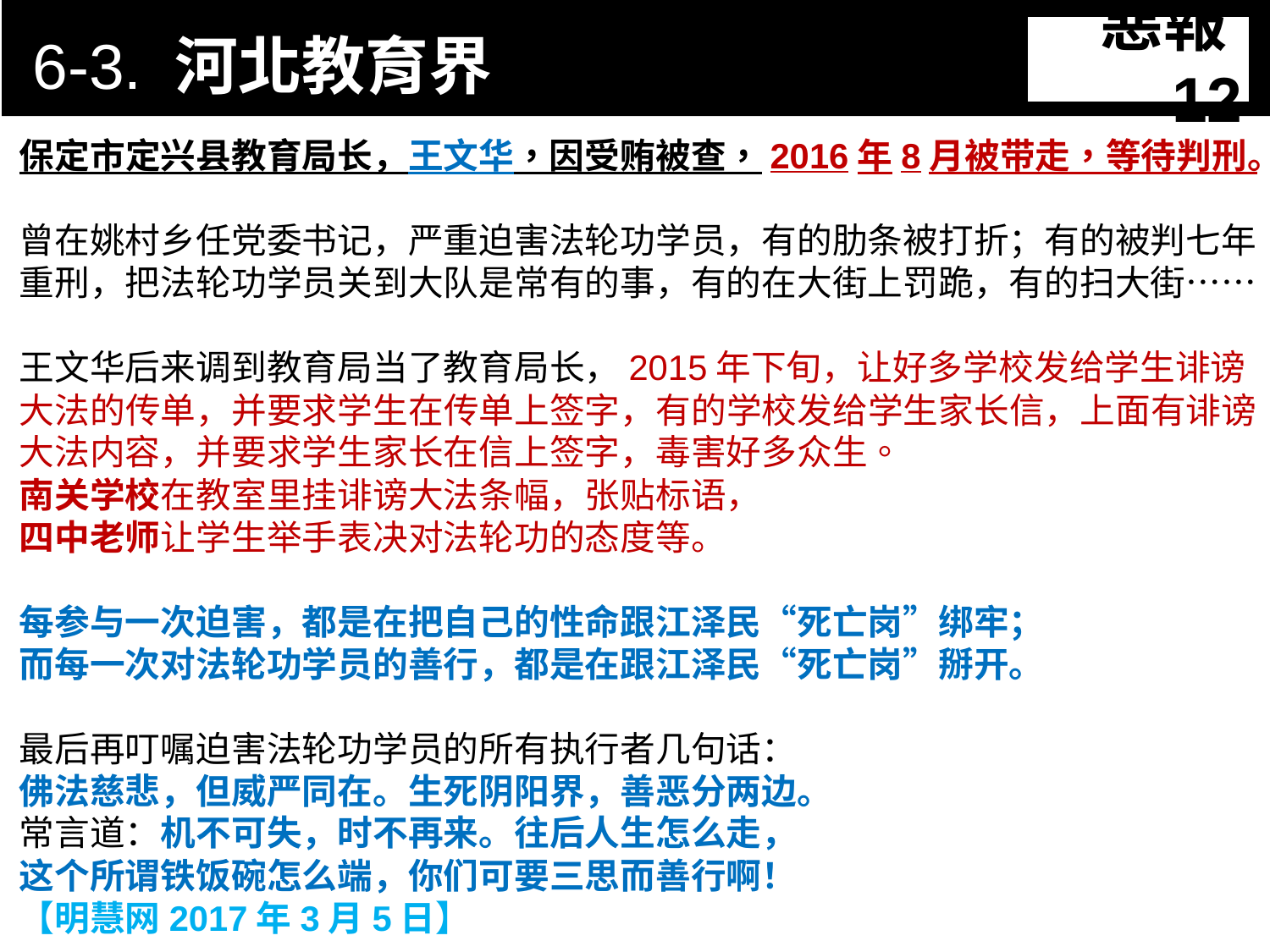

6-3. 河北教育界
惡報12
11-3. XX市官員惡報實例
保定市定兴县教育局长，王文华，因受贿被查，2016年8月被带走，等待判刑。

曾在姚村乡任党委书记，严重迫害法轮功学员，有的肋条被打折；有的被判七年重刑，把法轮功学员关到大队是常有的事，有的在大街上罚跪，有的扫大街……

王文华后来调到教育局当了教育局长，2015年下旬，让好多学校发给学生诽谤大法的传单，并要求学生在传单上签字，有的学校发给学生家长信，上面有诽谤大法内容，并要求学生家长在信上签字，毒害好多众生。
南关学校在教室里挂诽谤大法条幅，张贴标语，
四中老师让学生举手表决对法轮功的态度等。

每参与一次迫害，都是在把自己的性命跟江泽民“死亡岗”绑牢；
而每一次对法轮功学员的善行，都是在跟江泽民“死亡岗”掰开。

最后再叮嘱迫害法轮功学员的所有执行者几句话：
佛法慈悲，但威严同在。生死阴阳界，善恶分两边。
常言道：机不可失，时不再来。往后人生怎么走，
这个所谓铁饭碗怎么端，你们可要三思而善行啊！
【明慧网2017年3月5日】